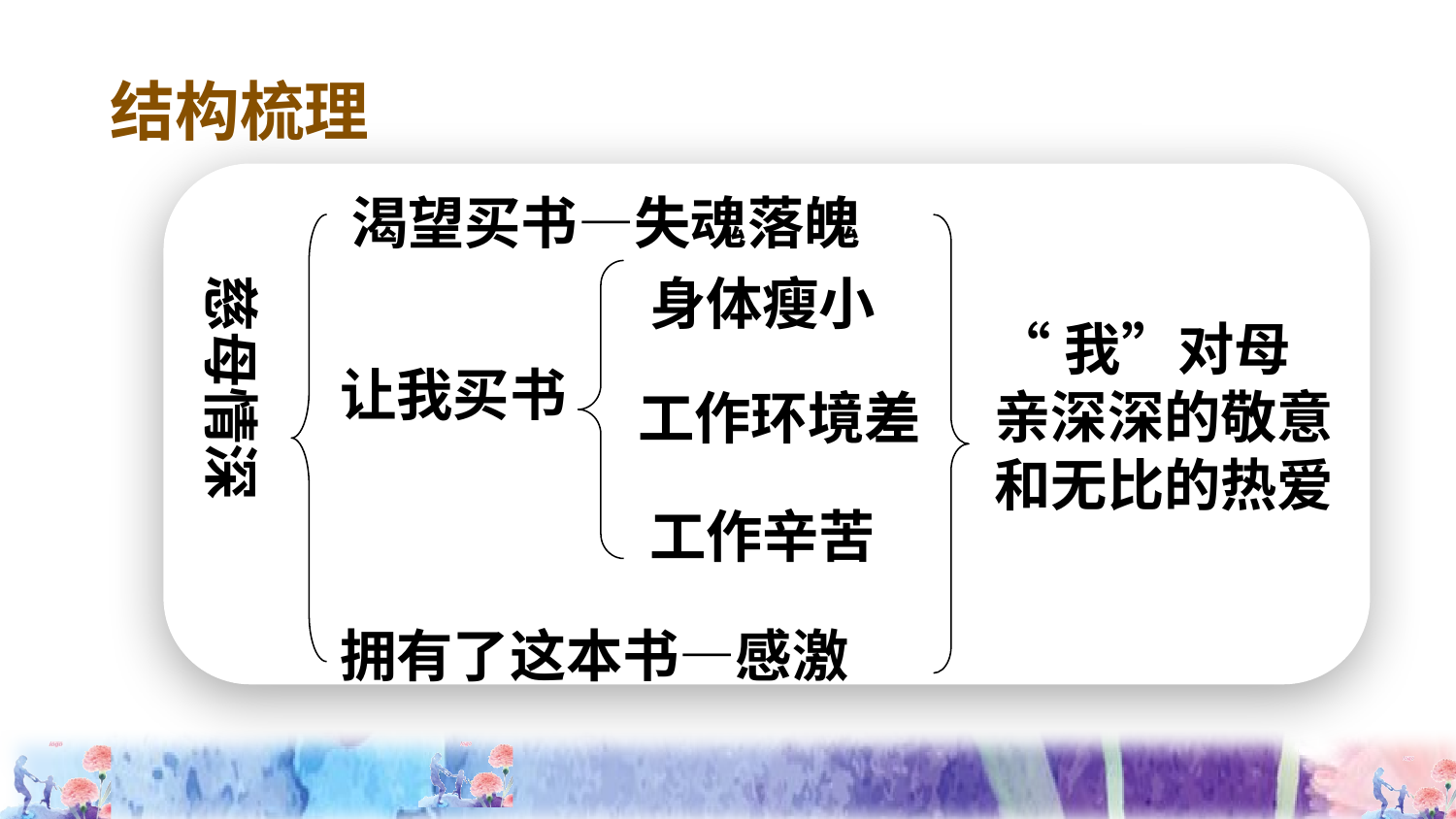

结构梳理

渴望买书—失魂落魄

慈母情深

身体瘦小
“我”对母亲深深的敬意和无比的热爱
让我买书
工作环境差
工作辛苦
拥有了这本书—感激